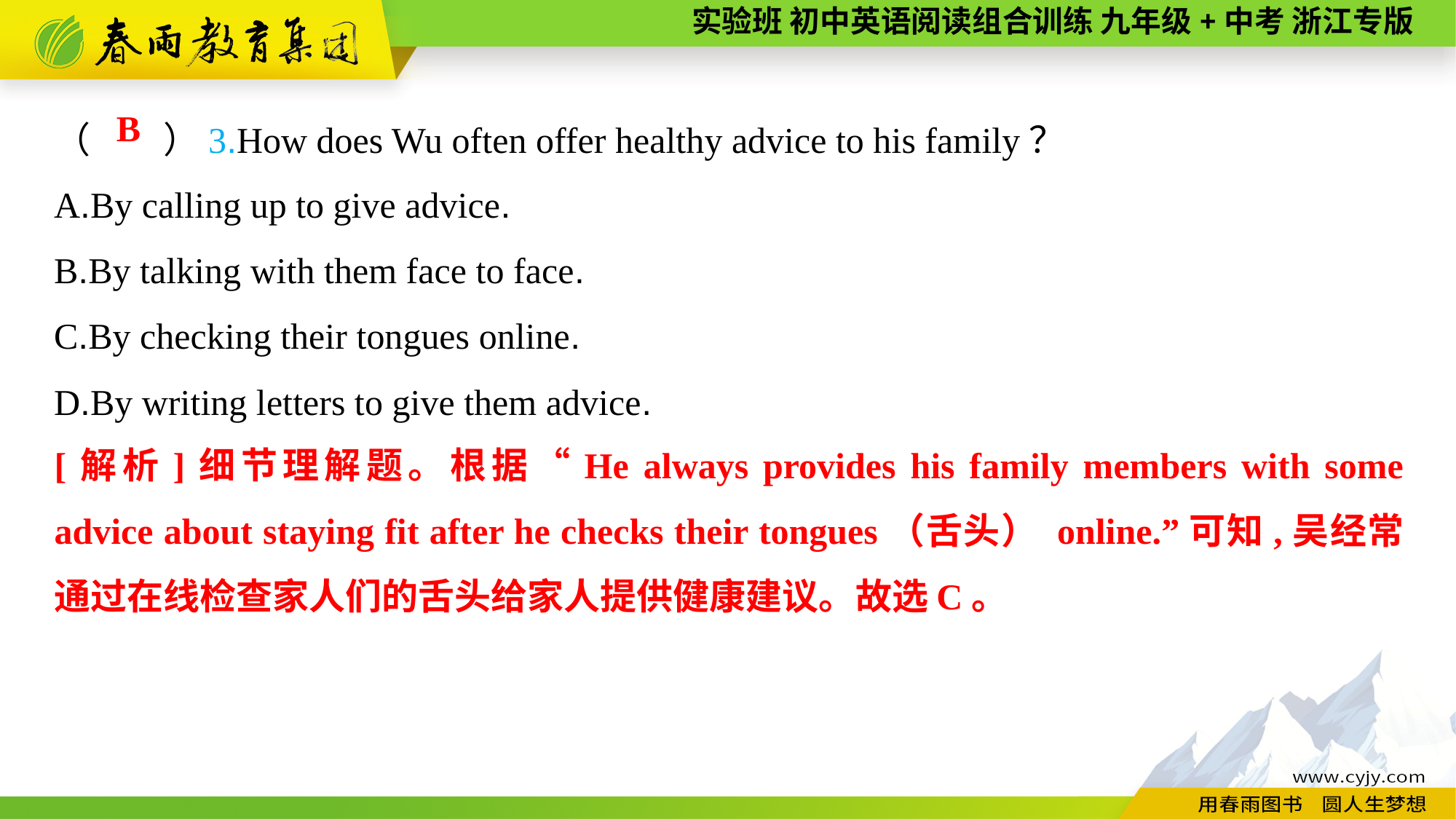

（　　）3.How does Wu often offer healthy advice to his family？
A.By calling up to give advice.
B.By talking with them face to face.
C.By checking their tongues online.
D.By writing letters to give them advice.
B
[解析]细节理解题。根据“He always provides his family members with some advice about staying fit after he checks their tongues（舌头） online.”可知,吴经常通过在线检查家人们的舌头给家人提供健康建议。故选C。